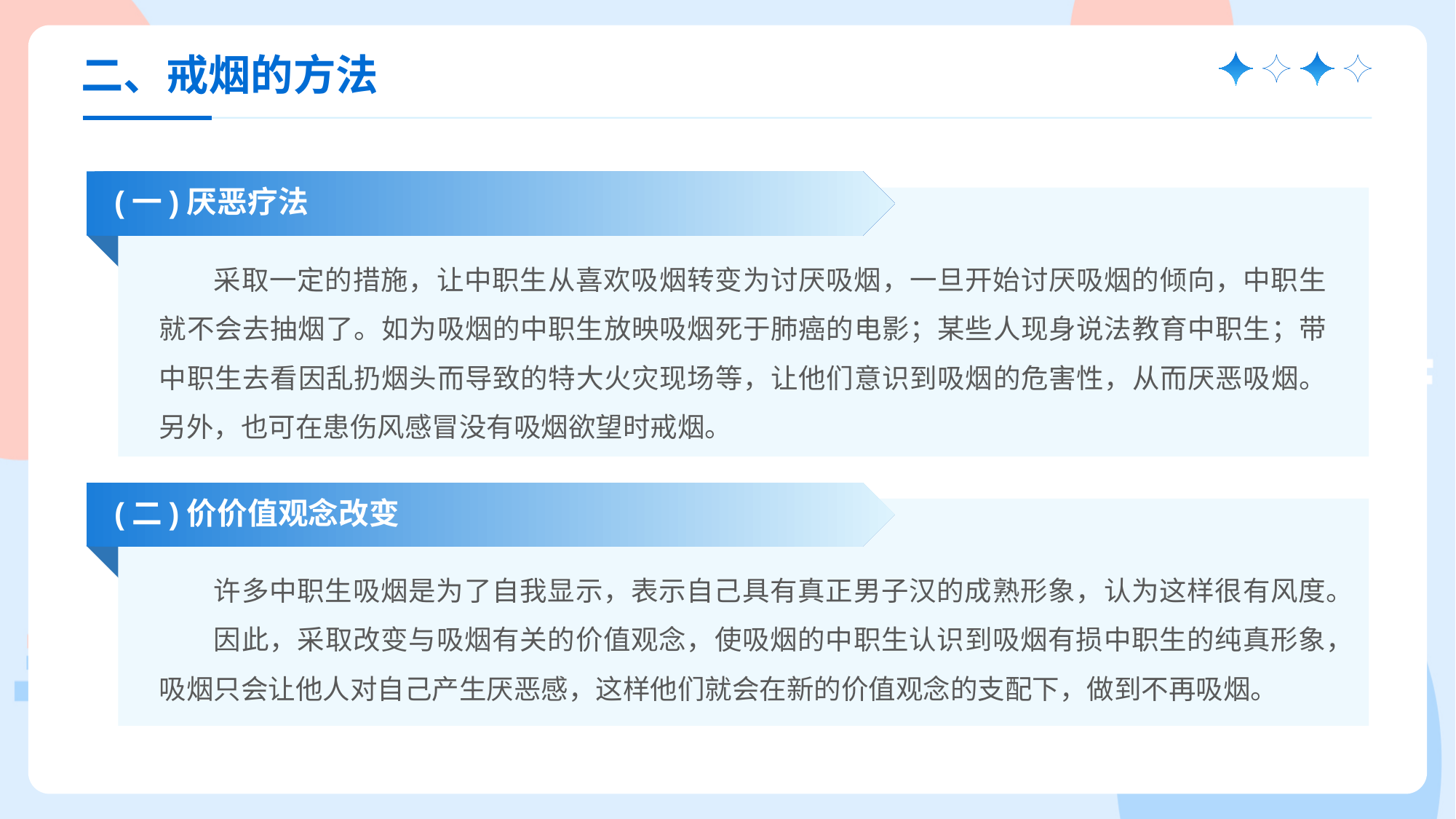

二、戒烟的方法
(一)厌恶疗法

采取一定的措施，让中职生从喜欢吸烟转变为讨厌吸烟，一旦开始讨厌吸烟的倾向，中职生就不会去抽烟了。如为吸烟的中职生放映吸烟死于肺癌的电影；某些人现身说法教育中职生；带中职生去看因乱扔烟头而导致的特大火灾现场等，让他们意识到吸烟的危害性，从而厌恶吸烟。另外，也可在患伤风感冒没有吸烟欲望时戒烟。
(二)价价值观念改变

许多中职生吸烟是为了自我显示，表示自己具有真正男子汉的成熟形象，认为这样很有风度。
因此，采取改变与吸烟有关的价值观念，使吸烟的中职生认识到吸烟有损中职生的纯真形象，吸烟只会让他人对自己产生厌恶感，这样他们就会在新的价值观念的支配下，做到不再吸烟。